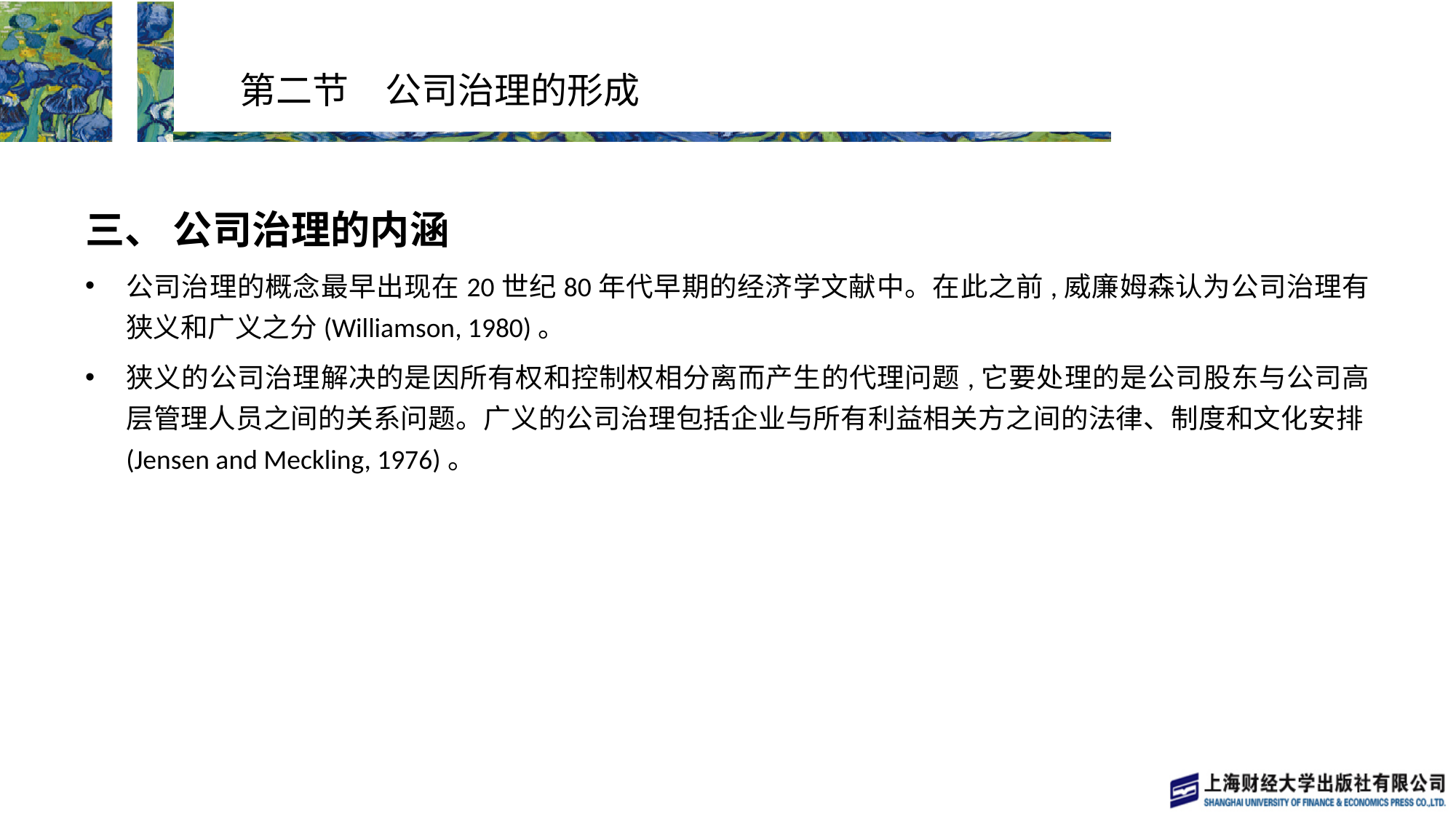

# 第二节　公司治理的形成
三、 公司治理的内涵
公司治理的概念最早出现在20世纪80年代早期的经济学文献中。在此之前,威廉姆森认为公司治理有狭义和广义之分(Williamson, 1980)。
狭义的公司治理解决的是因所有权和控制权相分离而产生的代理问题,它要处理的是公司股东与公司高层管理人员之间的关系问题。广义的公司治理包括企业与所有利益相关方之间的法律、制度和文化安排(Jensen and Meckling, 1976)。